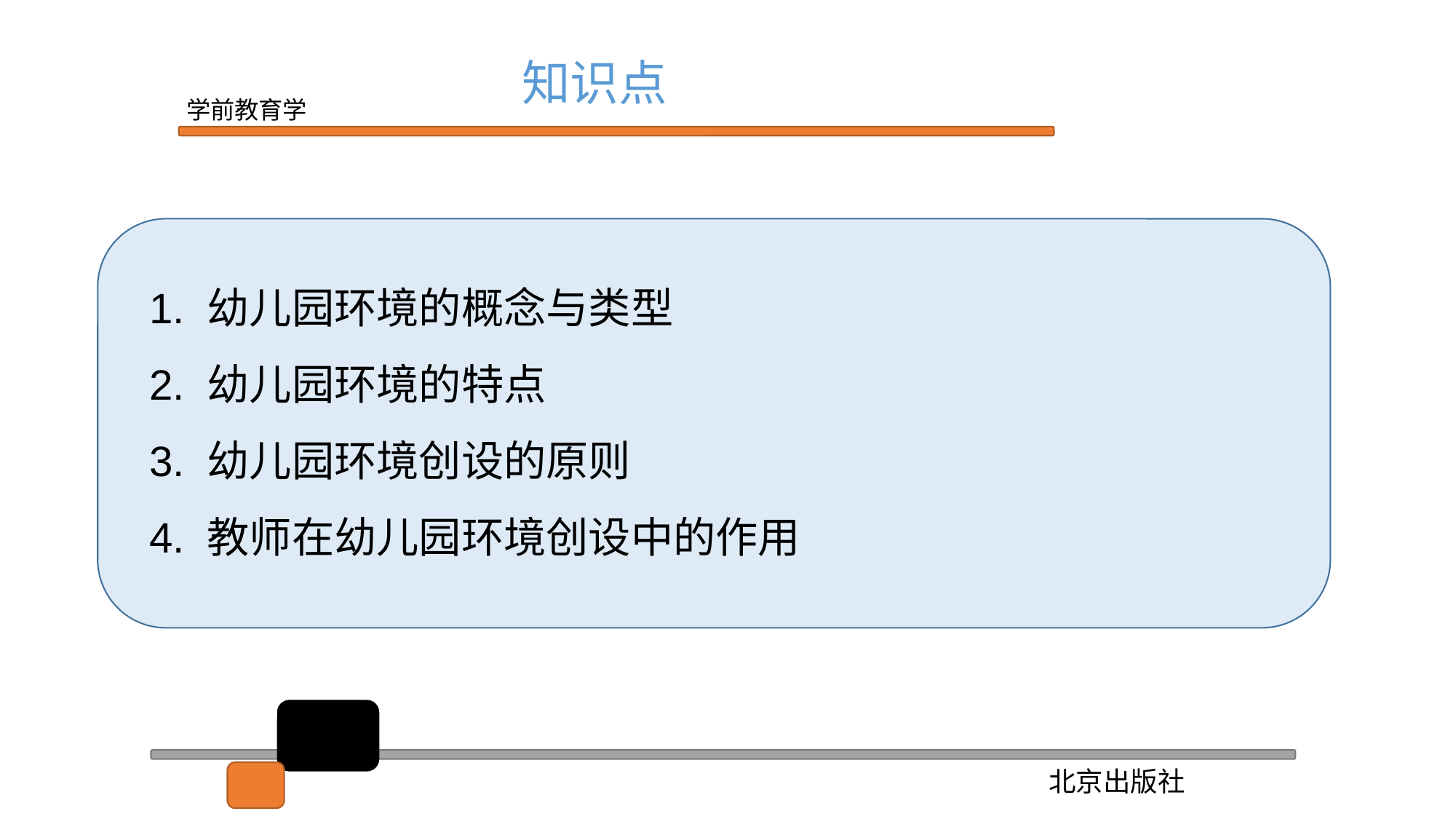

知识点

1. 幼儿园环境的概念与类型
2. 幼儿园环境的特点
3. 幼儿园环境创设的原则
4. 教师在幼儿园环境创设中的作用